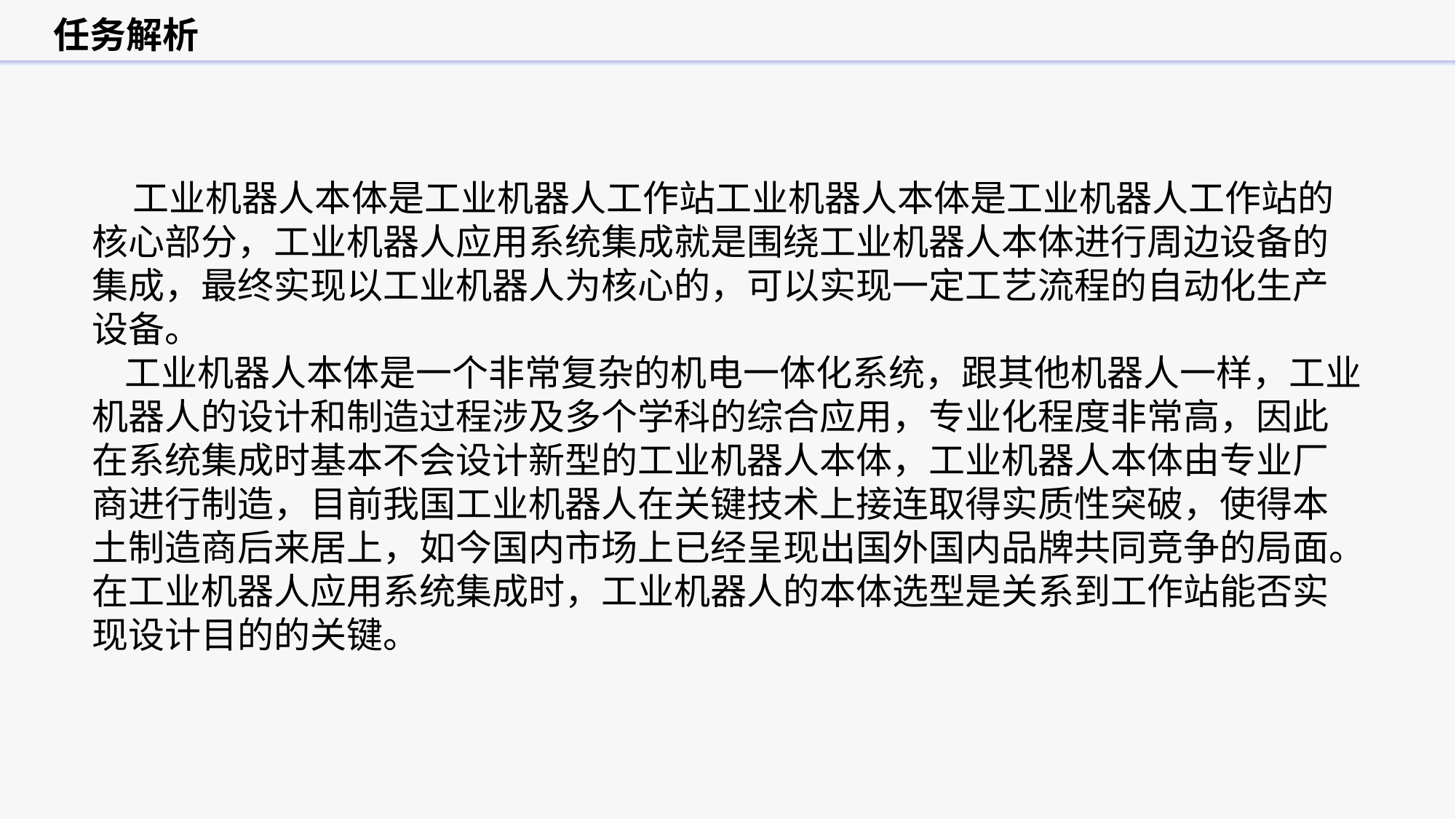

任务解析

    工业机器人本体是工业机器人工作站工业机器人本体是工业机器人工作站的核心部分，工业机器人应用系统集成就是围绕工业机器人本体进行周边设备的集成，最终实现以工业机器人为核心的，可以实现一定工艺流程的自动化生产设备。
   工业机器人本体是一个非常复杂的机电一体化系统，跟其他机器人一样，工业机器人的设计和制造过程涉及多个学科的综合应用，专业化程度非常高，因此在系统集成时基本不会设计新型的工业机器人本体，工业机器人本体由专业厂商进行制造，目前我国工业机器人在关键技术上接连取得实质性突破，使得本土制造商后来居上，如今国内市场上已经呈现出国外国内品牌共同竞争的局面。在工业机器人应用系统集成时，工业机器人的本体选型是关系到工作站能否实现设计目的的关键。